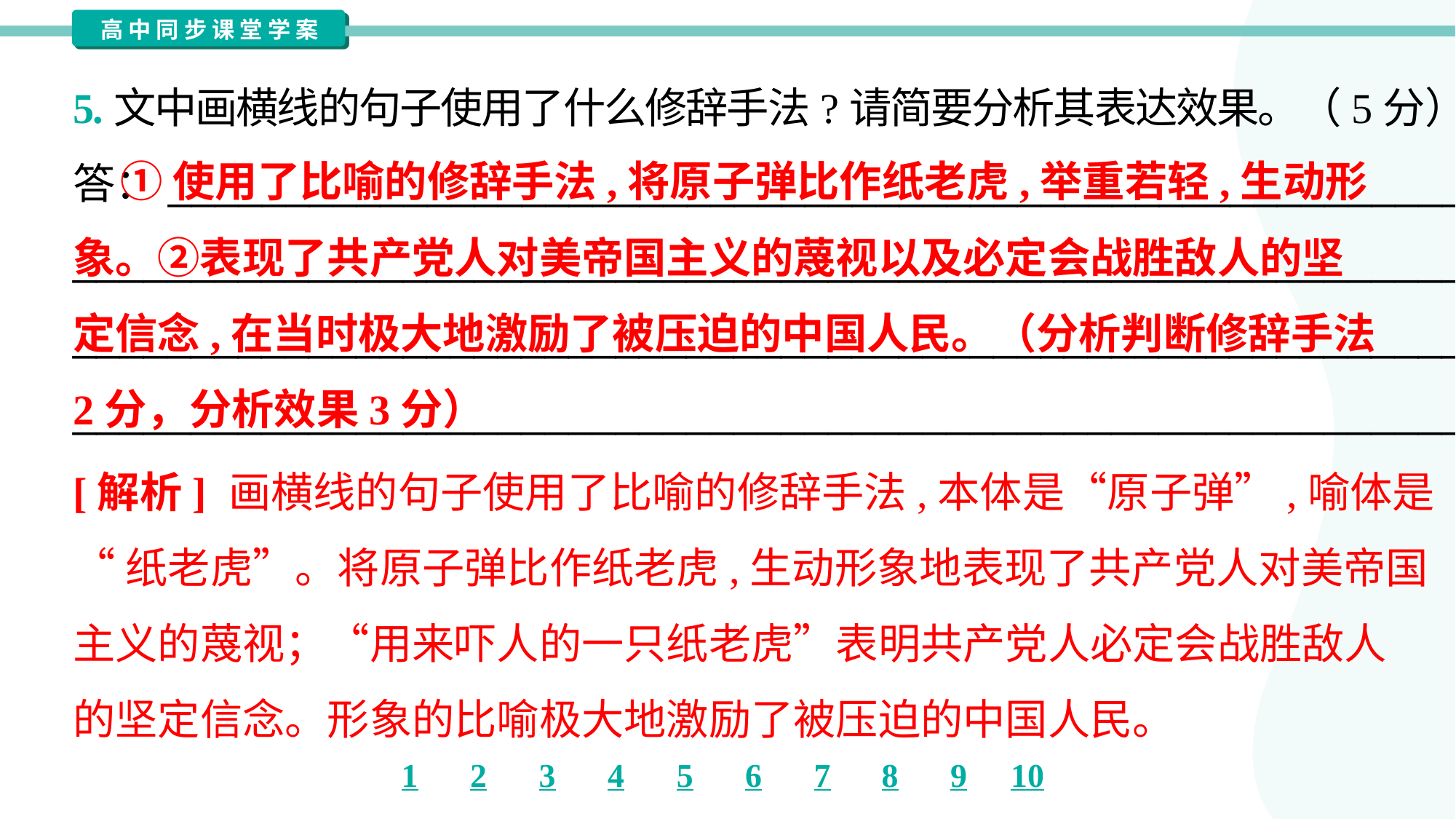

5.文中画横线的句子使用了什么修辞手法?请简要分析其表达效果。（5分）
答：_________________________________________________________
_____________________________________________________________
_____________________________________________________________
_____________________________________________________________
     ①使用了比喻的修辞手法,将原子弹比作纸老虎,举重若轻,生动形
象。②表现了共产党人对美帝国主义的蔑视以及必定会战胜敌人的坚
定信念,在当时极大地激励了被压迫的中国人民。（分析判断修辞手法
2分，分析效果3分）
[解析] 画横线的句子使用了比喻的修辞手法,本体是“原子弹”,喻体是
“纸老虎”。将原子弹比作纸老虎,生动形象地表现了共产党人对美帝国
主义的蔑视；“用来吓人的一只纸老虎”表明共产党人必定会战胜敌人
的坚定信念。形象的比喻极大地激励了被压迫的中国人民。